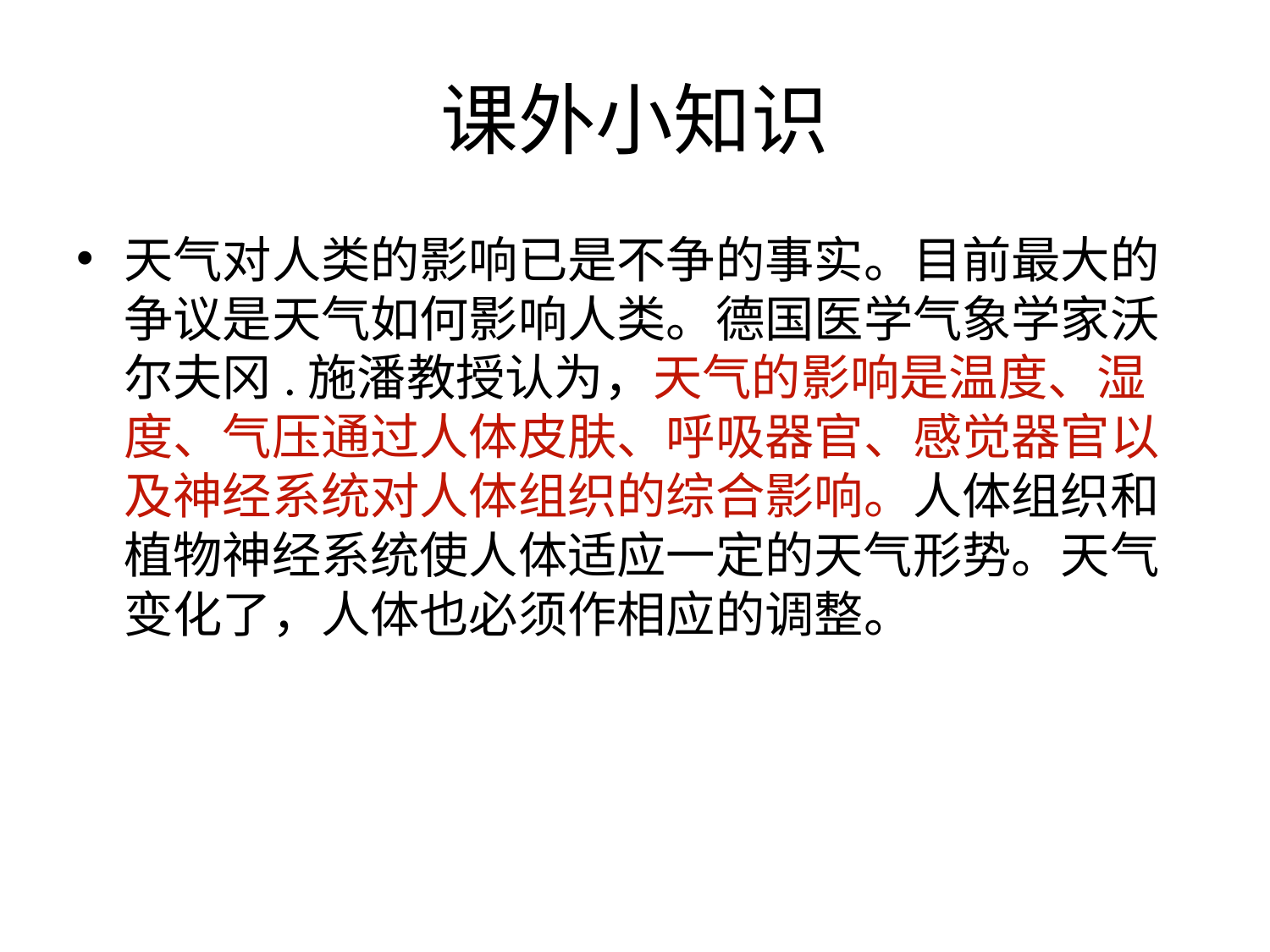

# 课外小知识
天气对人类的影响已是不争的事实。目前最大的争议是天气如何影响人类。德国医学气象学家沃尔夫冈.施潘教授认为，天气的影响是温度、湿度、气压通过人体皮肤、呼吸器官、感觉器官以及神经系统对人体组织的综合影响。人体组织和植物神经系统使人体适应一定的天气形势。天气变化了，人体也必须作相应的调整。